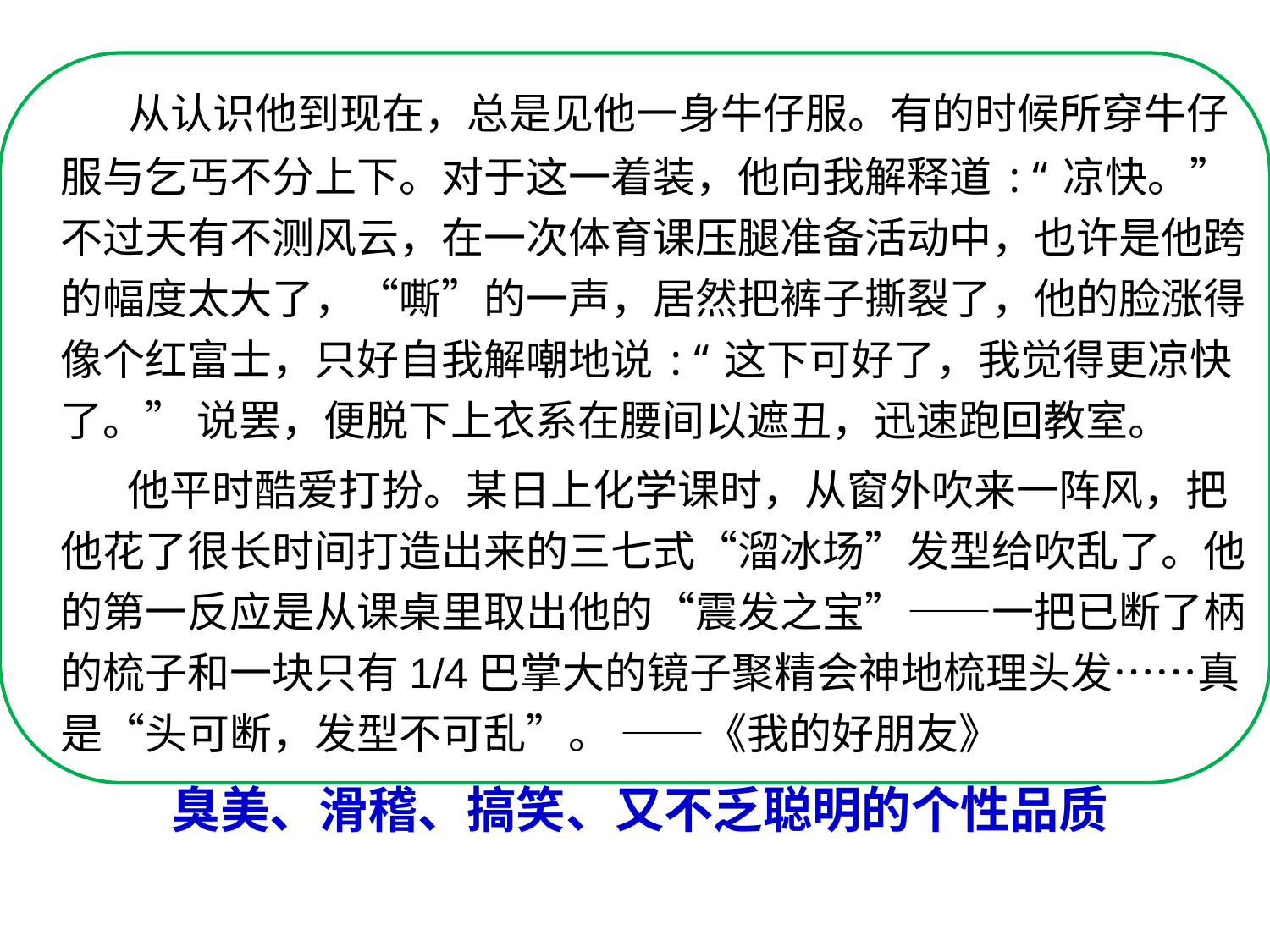

从认识他到现在，总是见他一身牛仔服。有的时候所穿牛仔服与乞丐不分上下。对于这一着装，他向我解释道:“凉快。”不过天有不测风云，在一次体育课压腿准备活动中，也许是他跨的幅度太大了，“嘶”的一声，居然把裤子撕裂了，他的脸涨得像个红富士，只好自我解嘲地说:“这下可好了，我觉得更凉快了。” 说罢，便脱下上衣系在腰间以遮丑，迅速跑回教室。
           他平时酷爱打扮。某日上化学课时，从窗外吹来一阵风，把他花了很长时间打造出来的三七式“溜冰场”发型给吹乱了。他的第一反应是从课桌里取出他的“震发之宝”——一把已断了柄的梳子和一块只有1/4巴掌大的镜子聚精会神地梳理头发……真是“头可断，发型不可乱”。 ——《我的好朋友》

臭美、滑稽、搞笑、又不乏聪明的个性品质